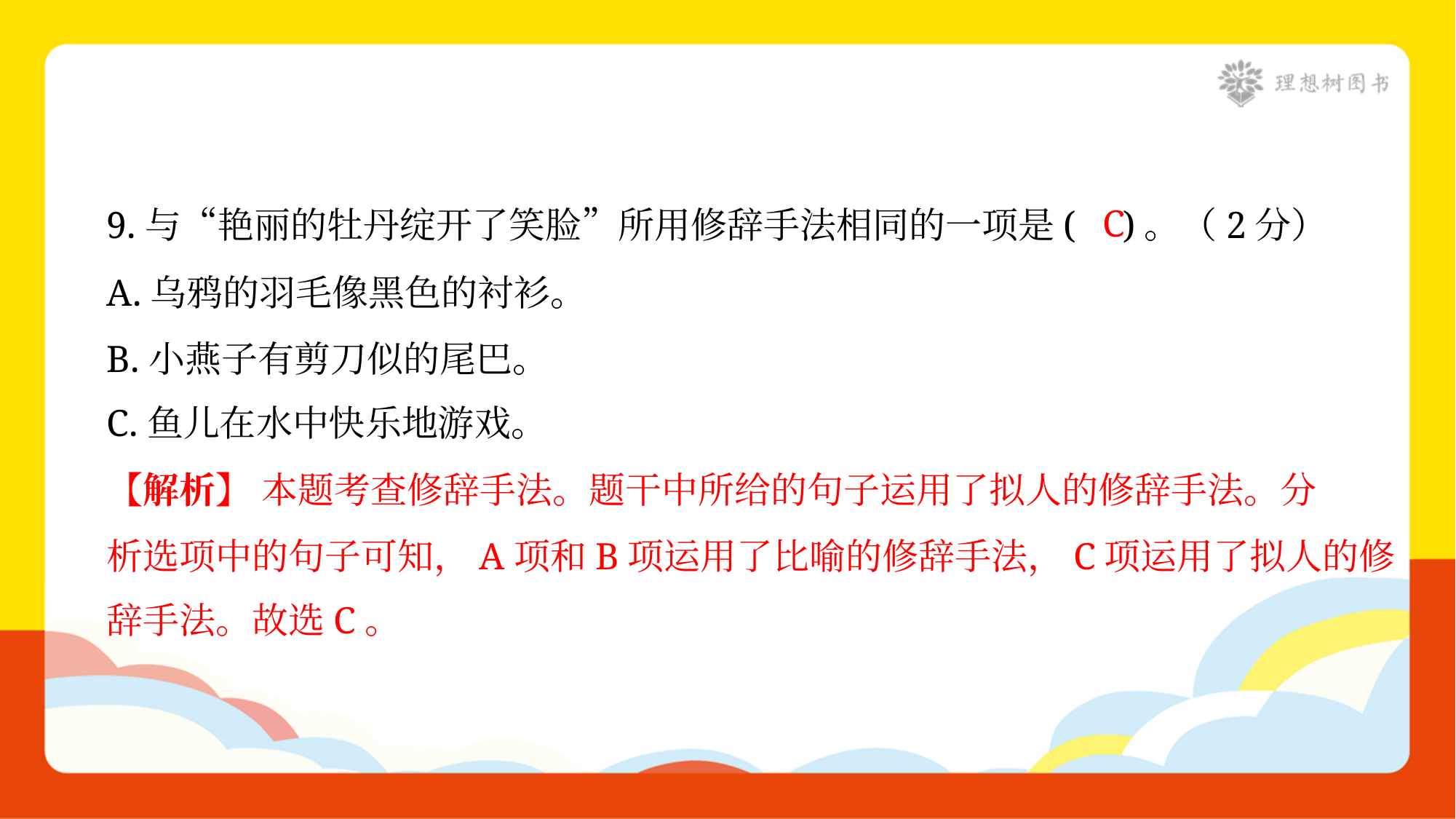

C
9.与“艳丽的牡丹绽开了笑脸”所用修辞手法相同的一项是(     )。（2分）
A.乌鸦的羽毛像黑色的衬衫。
B.小燕子有剪刀似的尾巴。
C.鱼儿在水中快乐地游戏。
【解析】 本题考查修辞手法。题干中所给的句子运用了拟人的修辞手法。分
析选项中的句子可知，A项和B项运用了比喻的修辞手法，C项运用了拟人的修
辞手法。故选C。